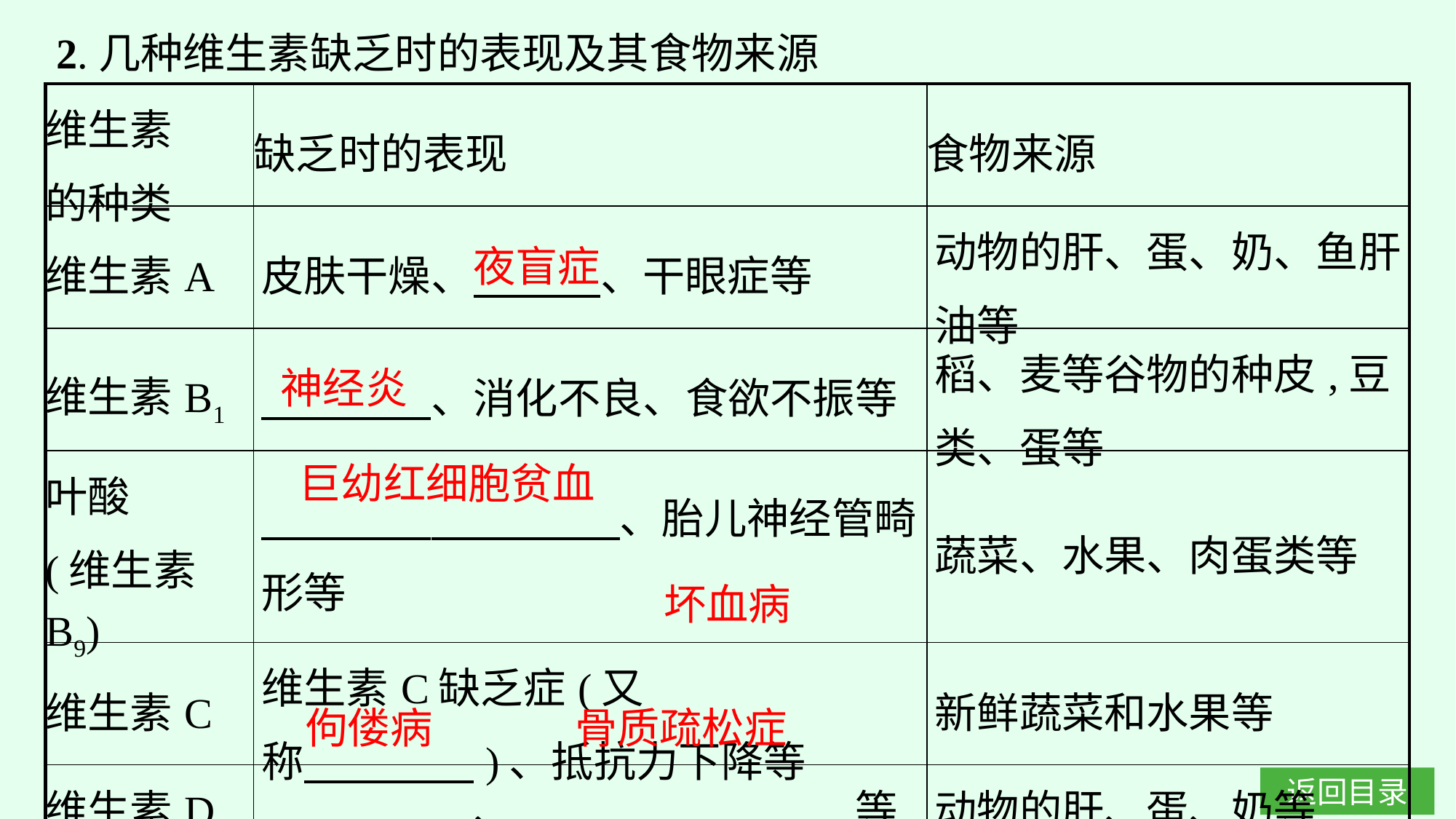

2.几种维生素缺乏时的表现及其食物来源
| 维生素 的种类 | 缺乏时的表现 | 食物来源 |
| --- | --- | --- |
| 维生素A | 皮肤干燥、　　　、干眼症等 | 动物的肝、蛋、奶、鱼肝油等 |
| 维生素B1 | 、消化不良、食欲不振等 | 稻、麦等谷物的种皮,豆类、蛋等 |
| 叶酸 (维生素B9) | 、胎儿神经管畸形等 | 蔬菜、水果、肉蛋类等 |
| 维生素C | 维生素C缺乏症(又称　　　　)、抵抗力下降等 | 新鲜蔬菜和水果等 |
| 维生素D | 、　　　　　　　　等 | 动物的肝、蛋、奶等 |
夜盲症
神经炎
巨幼红细胞贫血
坏血病
佝偻病
骨质疏松症